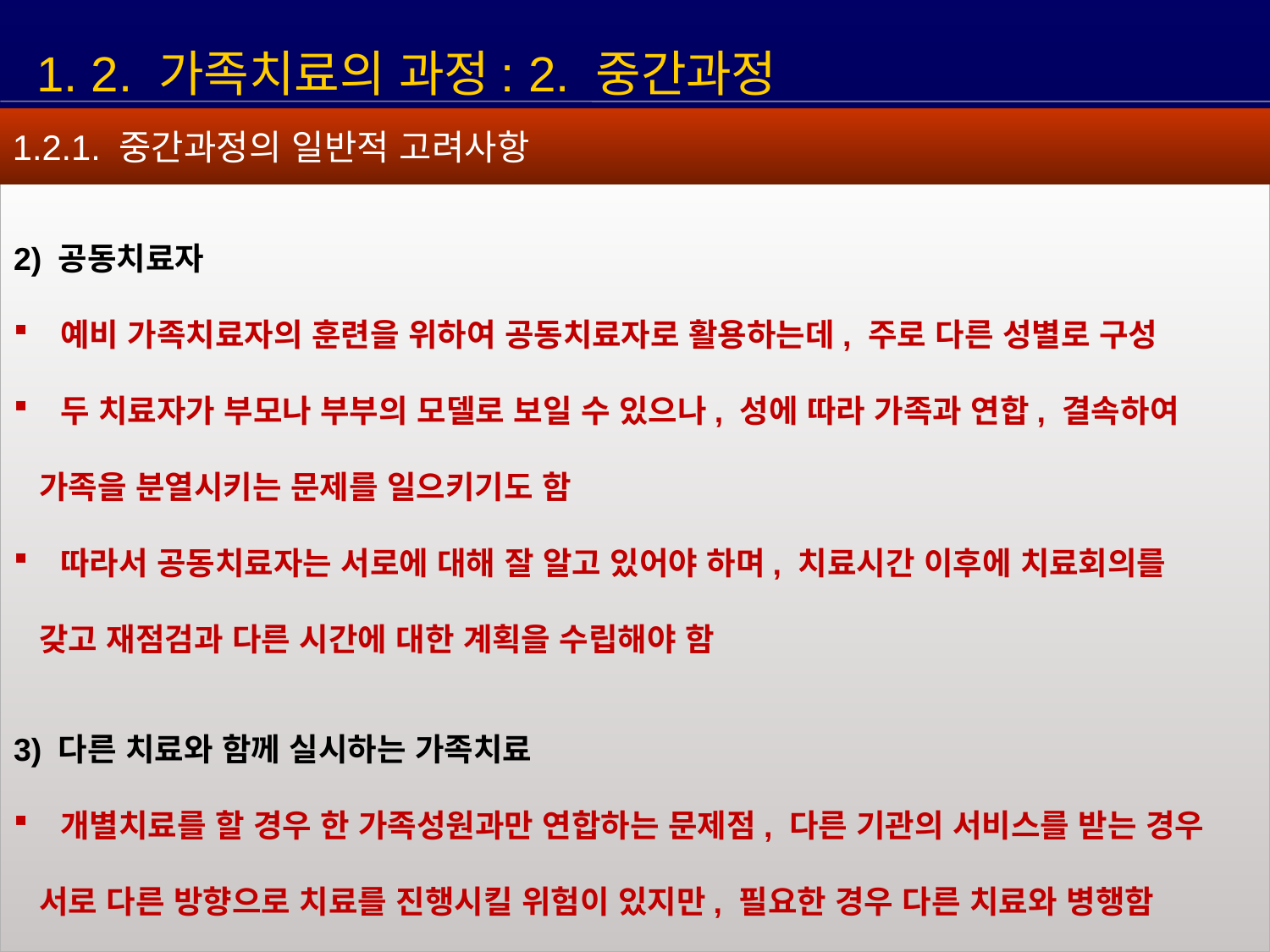

1. 2. 가족치료의 과정: 2. 중간과정

1.2.1. 중간과정의 일반적 고려사항
2) 공동치료자
 예비 가족치료자의 훈련을 위하여 공동치료자로 활용하는데, 주로 다른 성별로 구성
 두 치료자가 부모나 부부의 모델로 보일 수 있으나, 성에 따라 가족과 연합, 결속하여
  가족을 분열시키는 문제를 일으키기도 함
 따라서 공동치료자는 서로에 대해 잘 알고 있어야 하며, 치료시간 이후에 치료회의를
  갖고 재점검과 다른 시간에 대한 계획을 수립해야 함

3) 다른 치료와 함께 실시하는 가족치료
 개별치료를 할 경우 한 가족성원과만 연합하는 문제점, 다른 기관의 서비스를 받는 경우
  서로 다른 방향으로 치료를 진행시킬 위험이 있지만, 필요한 경우 다른 치료와 병행함